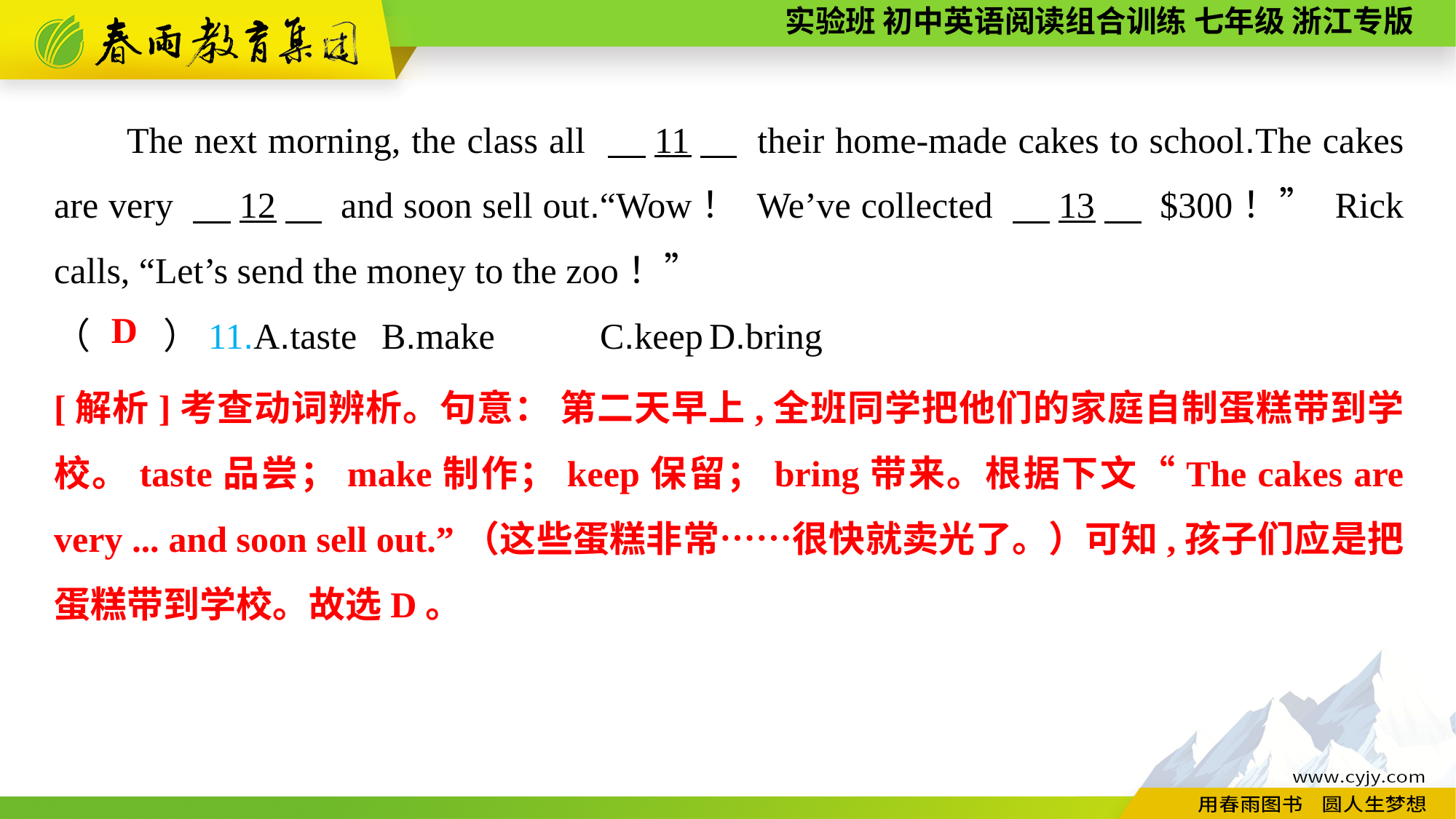

The next morning, the class all 　11　 their home-made cakes to school.The cakes are very 　12　 and soon sell out.“Wow！ We’ve collected 　13　 $300！” Rick calls, “Let’s send the money to the zoo！”
（　　）11.A.taste	B.make	C.keep	D.bring
D
[解析]考查动词辨析。句意： 第二天早上,全班同学把他们的家庭自制蛋糕带到学校。taste品尝；make制作；keep保留；bring带来。根据下文“The cakes are very ... and soon sell out.”（这些蛋糕非常……很快就卖光了。）可知,孩子们应是把蛋糕带到学校。故选D。